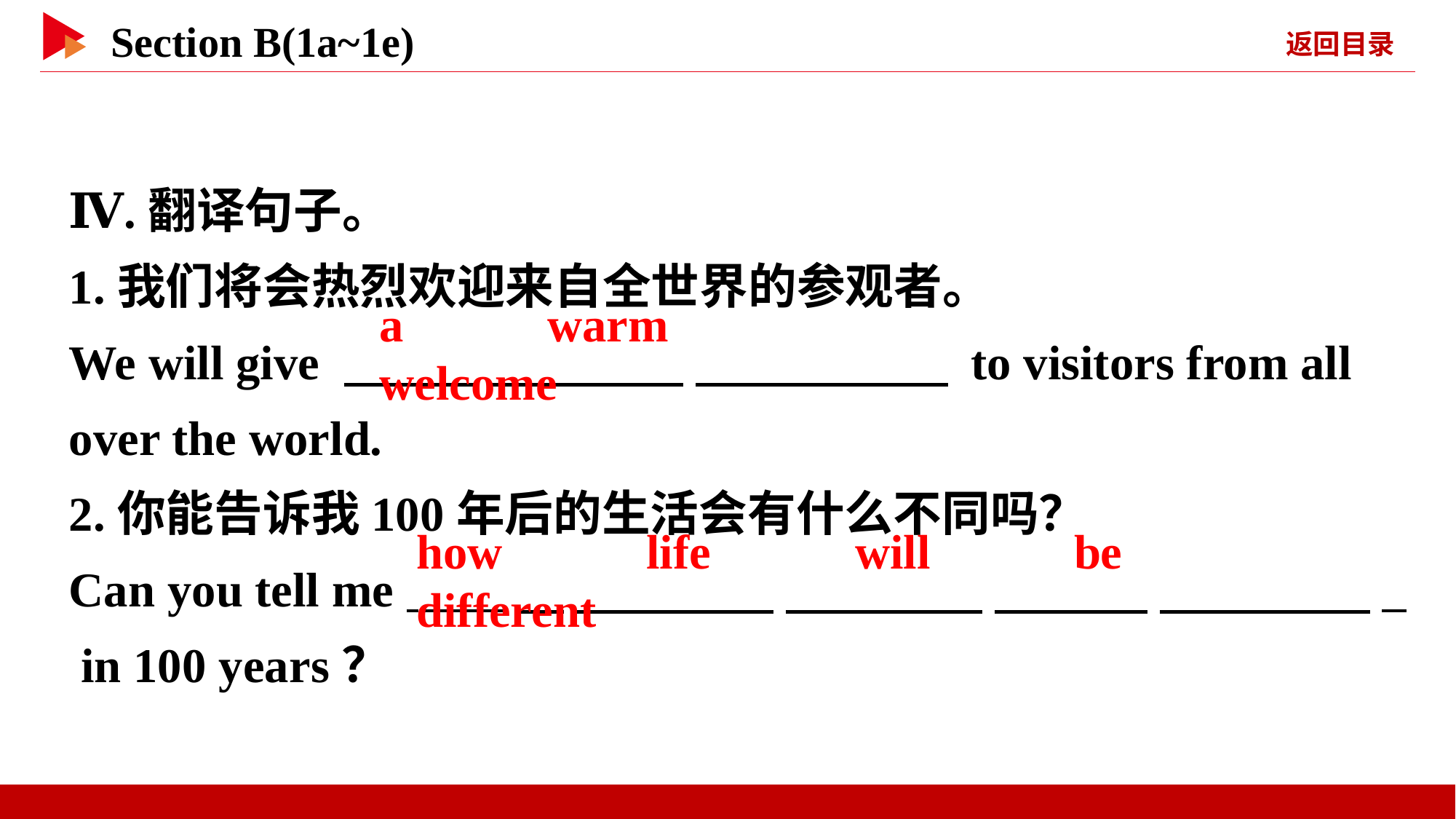

Ⅳ.翻译句子。
1.我们将会热烈欢迎来自全世界的参观者。
We will give 　   　 　         　 　              　 to visitors from all over the world.
2.你能告诉我100年后的生活会有什么不同吗？
Can you tell me         　 　         　 　         　 　     　                    _
 in 100 years？
a 　 　warm 　 　welcome
how 　 　life 　 　will 　 　be 　  different